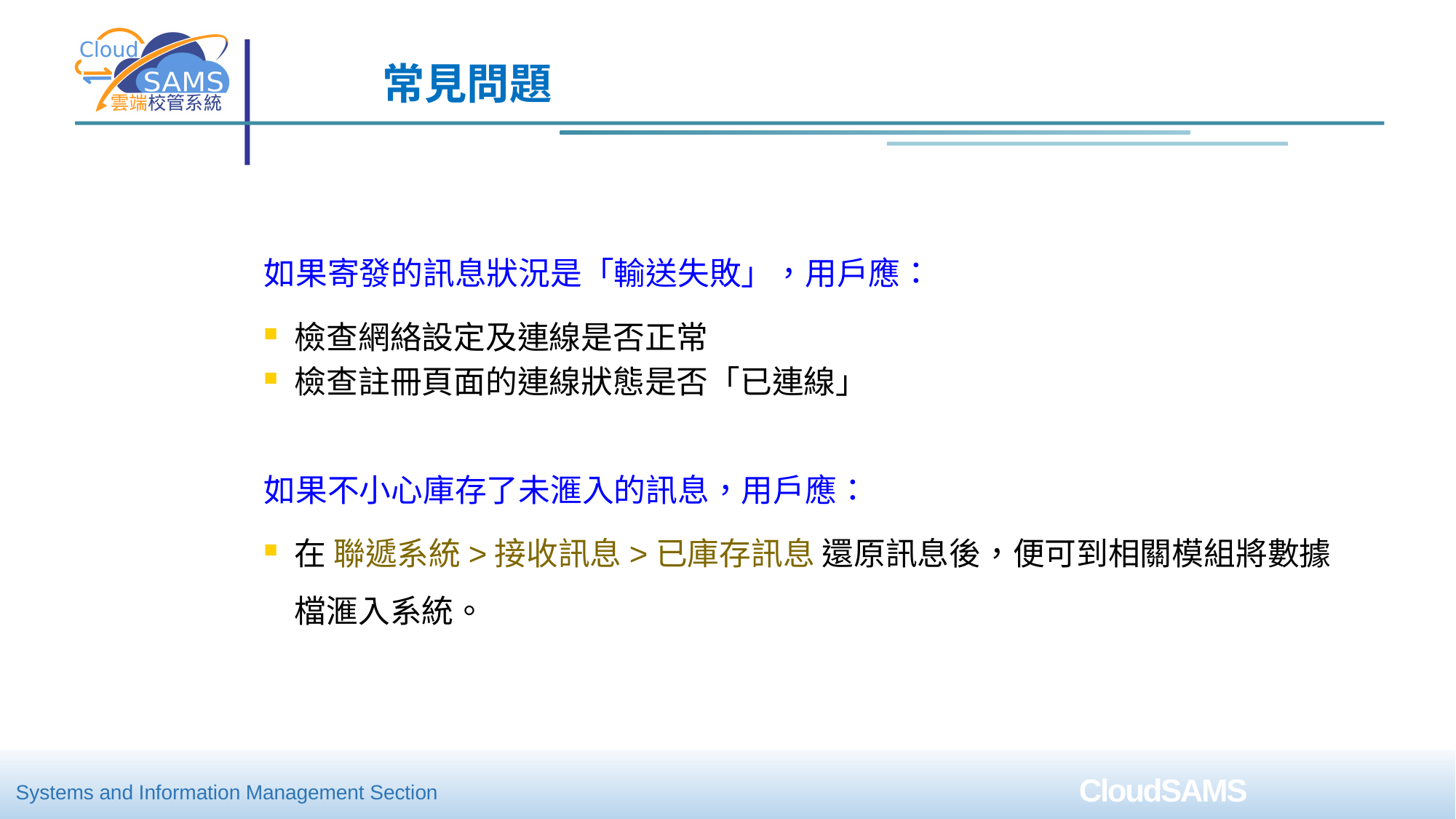

# 常見問題
如果寄發的訊息狀況是「輸送失敗」，用戶應：
檢查網絡設定及連線是否正常
檢查註冊頁面的連線狀態是否「已連線」

如果不小心庫存了未滙入的訊息，用戶應：
在 聯遞系統>接收訊息>已庫存訊息 還原訊息後，便可到相關模組將數據檔滙入系統。